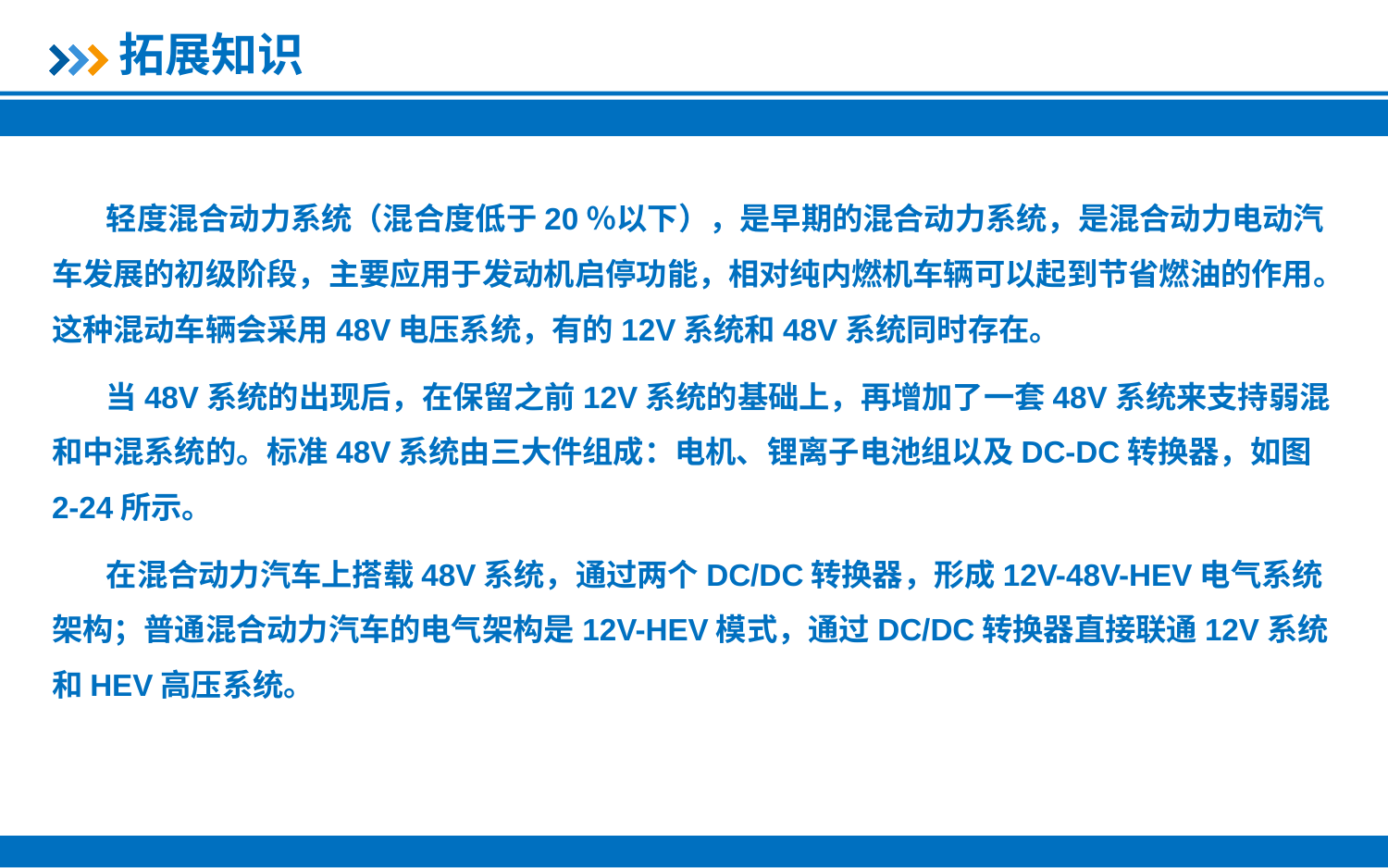

拓展知识
轻度混合动力系统（混合度低于20％以下），是早期的混合动力系统，是混合动力电动汽车发展的初级阶段，主要应用于发动机启停功能，相对纯内燃机车辆可以起到节省燃油的作用。这种混动车辆会采用48V电压系统，有的12V系统和48V系统同时存在。
当48V系统的出现后，在保留之前12V系统的基础上，再增加了一套48V系统来支持弱混和中混系统的。标准48V系统由三大件组成：电机、锂离子电池组以及DC-DC转换器，如图2-24所示。
在混合动力汽车上搭载48V系统，通过两个DC/DC转换器，形成12V-48V-HEV电气系统架构；普通混合动力汽车的电气架构是12V-HEV模式，通过DC/DC转换器直接联通12V系统和HEV高压系统。